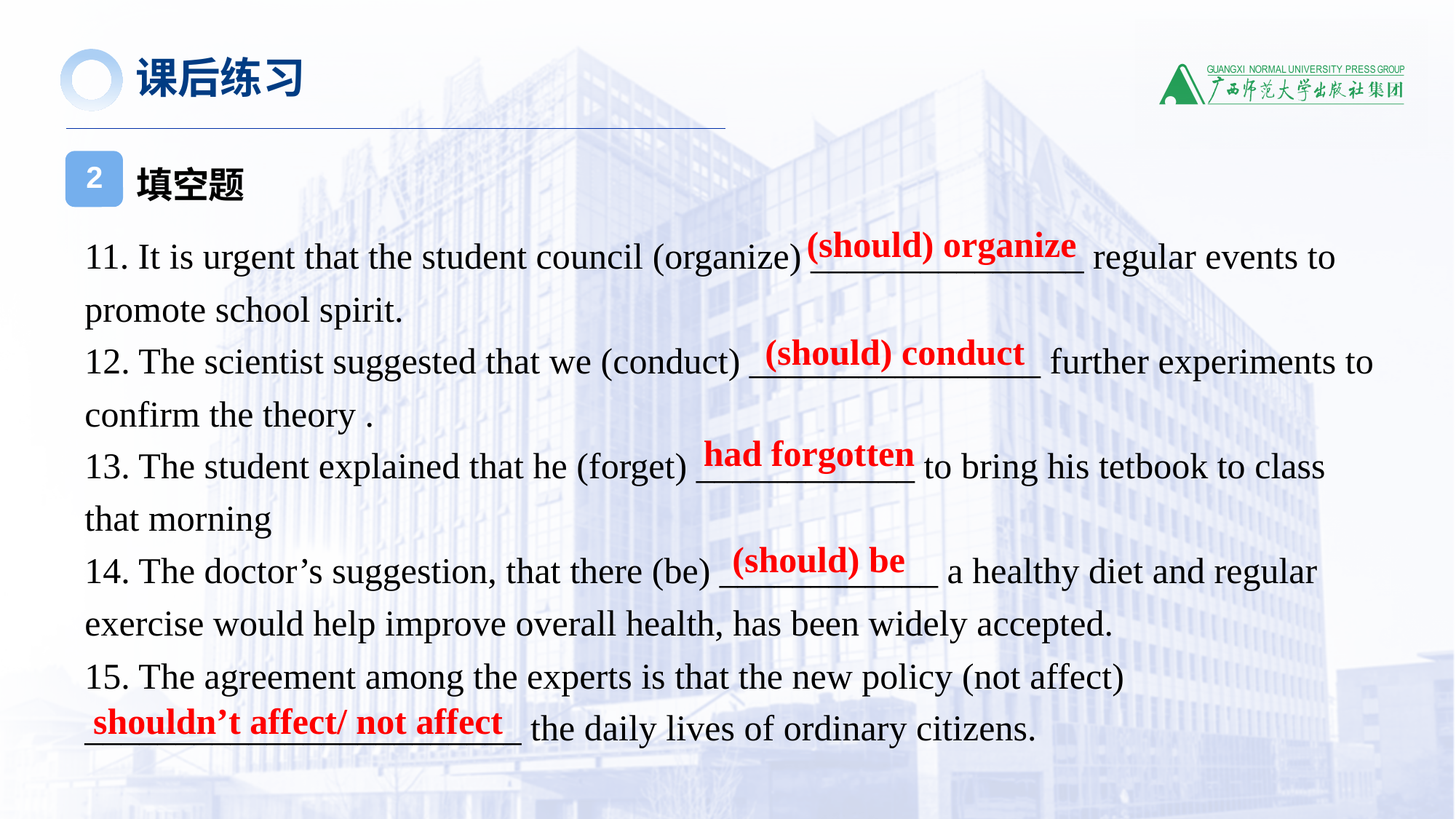

课后练习

填空题

2
(should) organize
11. It is urgent that the student council (organize) _______________ regular events to promote school spirit.
12. The scientist suggested that we (conduct) ________________ further experiments to confirm the theory .
13. The student explained that he (forget) ____________ to bring his tetbook to class that morning
14. The doctor’s suggestion, that there (be) ____________ a healthy diet and regular exercise would help improve overall health, has been widely accepted.
15. The agreement among the experts is that the new policy (not affect) ________________________ the daily lives of ordinary citizens.
(should) conduct
had forgotten
(should) be
shouldn’t affect/ not affect